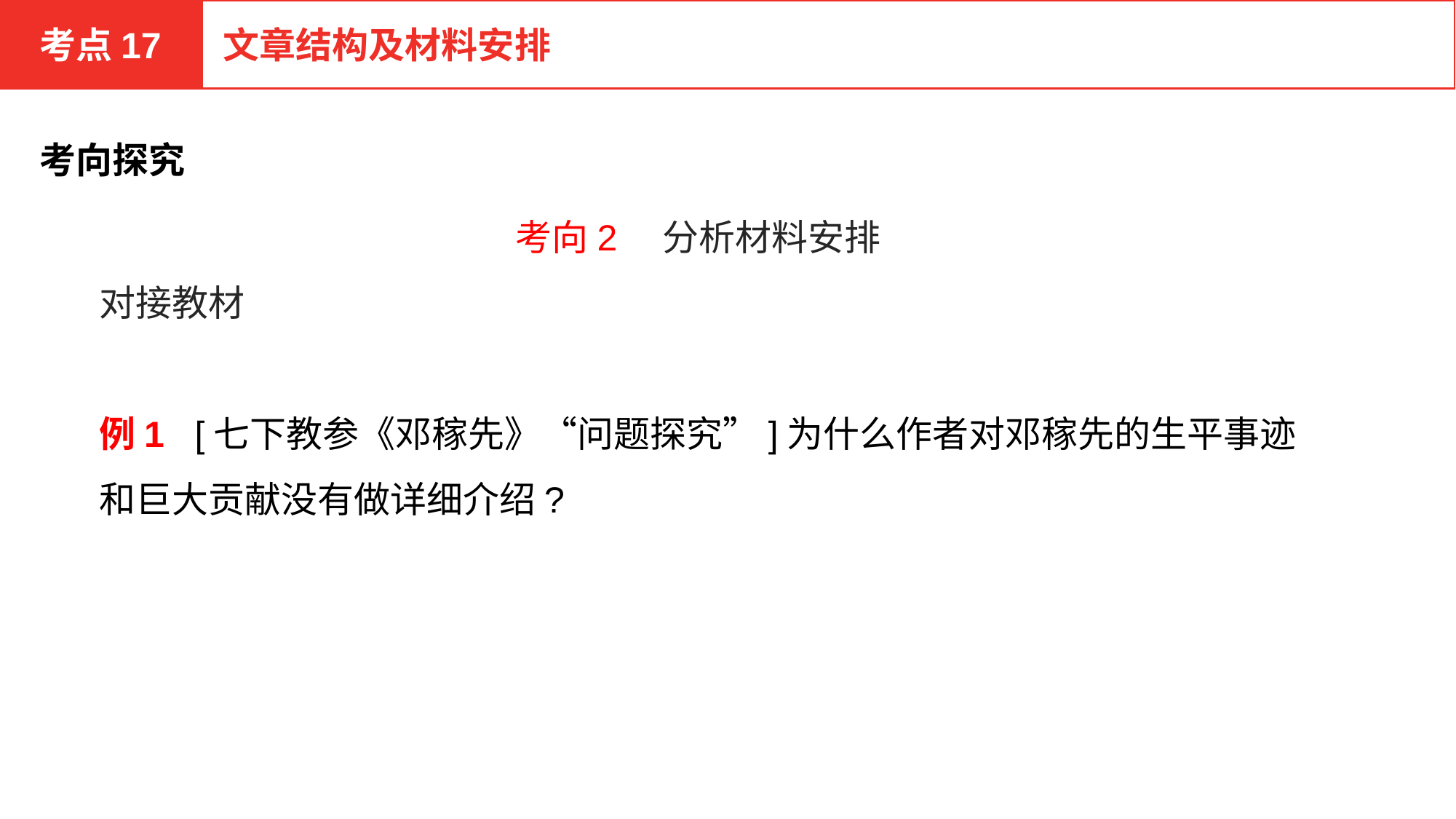

考点17
文章结构及材料安排
考向探究
考向2　分析材料安排
对接教材

例1   [七下教参《邓稼先》“问题探究”]为什么作者对邓稼先的生平事迹和巨大贡献没有做详细介绍?